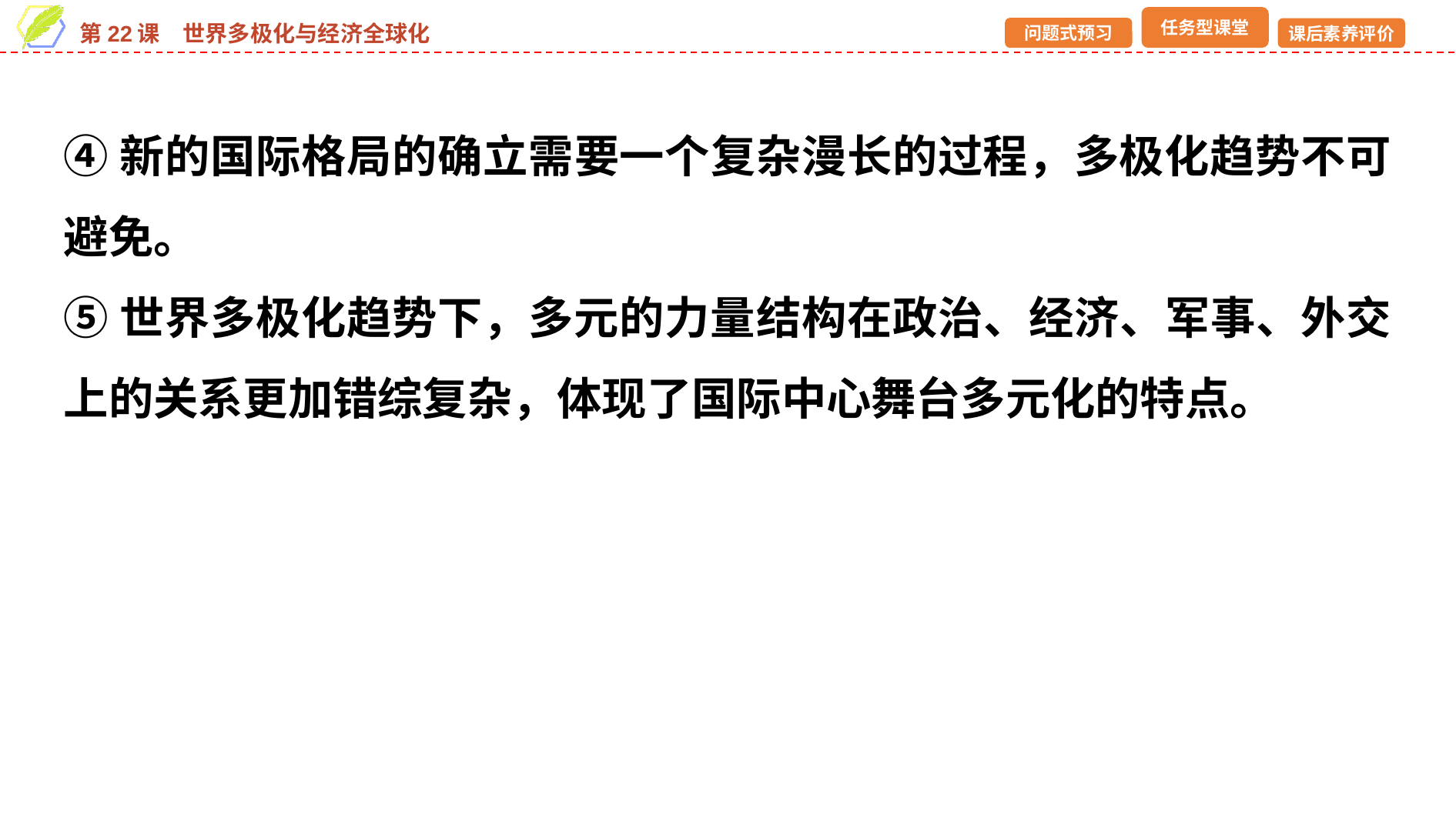

④新的国际格局的确立需要一个复杂漫长的过程，多极化趋势不可避免。
⑤世界多极化趋势下，多元的力量结构在政治、经济、军事、外交上的关系更加错综复杂，体现了国际中心舞台多元化的特点。